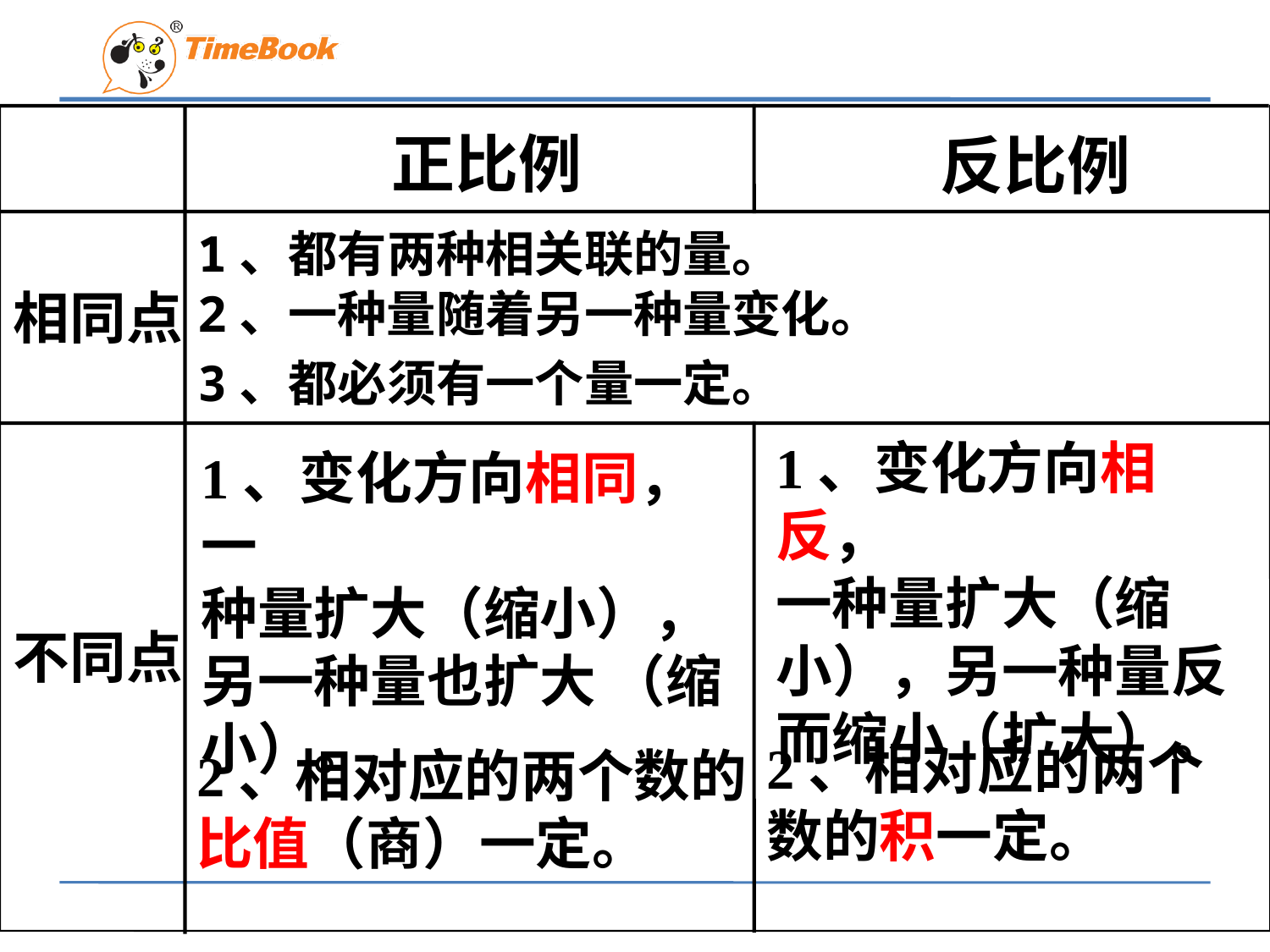

正比例
反比例

1、都有两种相关联的量。
相同点
2、一种量随着另一种量变化。
3、都必须有一个量一定。

1、变化方向相反，
一种量扩大（缩小），另一种量反而缩小（扩大）。
1、变化方向相同，一
种量扩大（缩小），另一种量也扩大 （缩小）。
不同点
2、相对应的两个数的积一定。
2、相对应的两个数的
比值（商）一定。